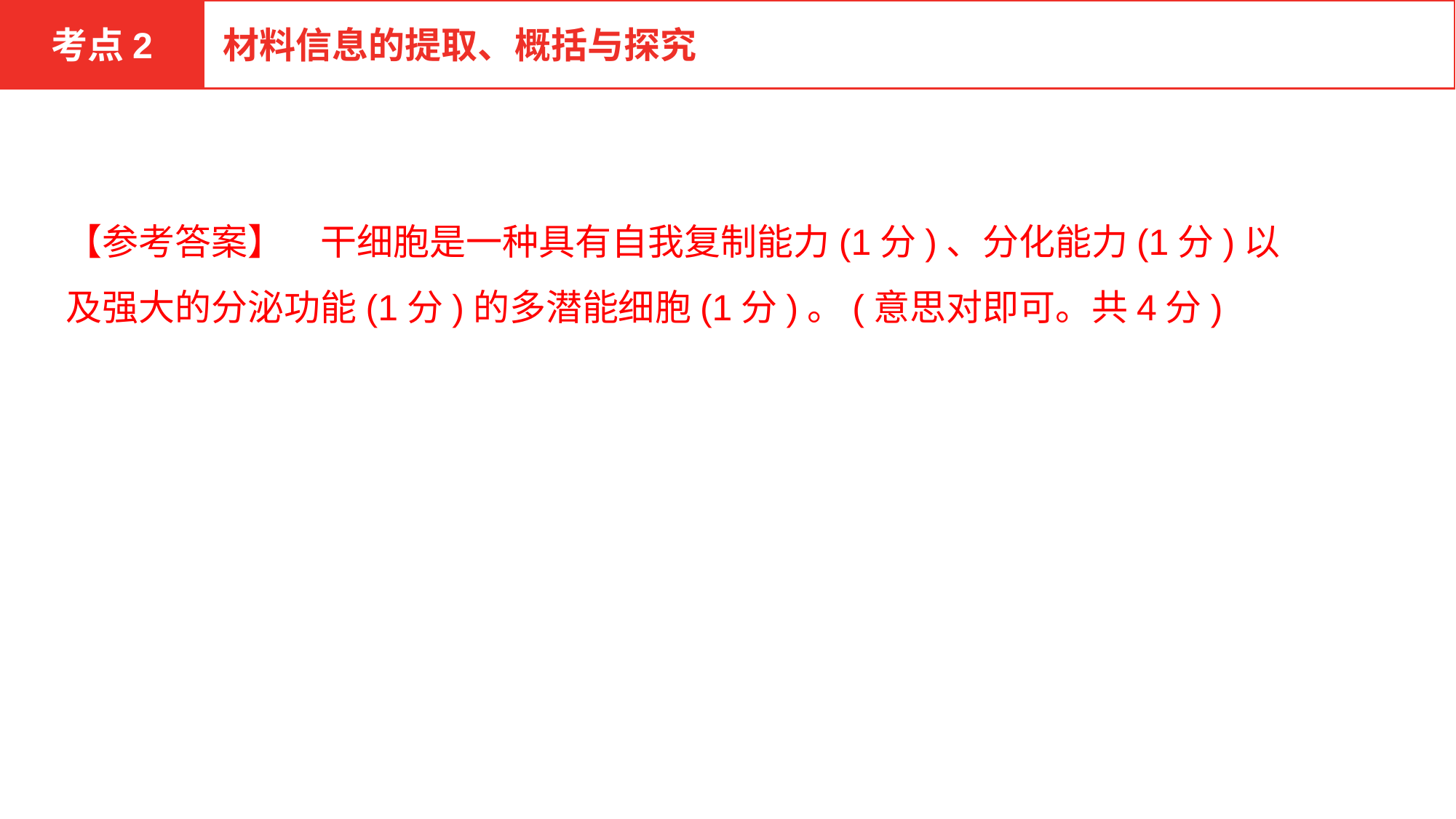

考点2
材料信息的提取、概括与探究

【参考答案】　干细胞是一种具有自我复制能力(1分)、分化能力(1分)以及强大的分泌功能(1分)的多潜能细胞(1分)。(意思对即可。共4分)